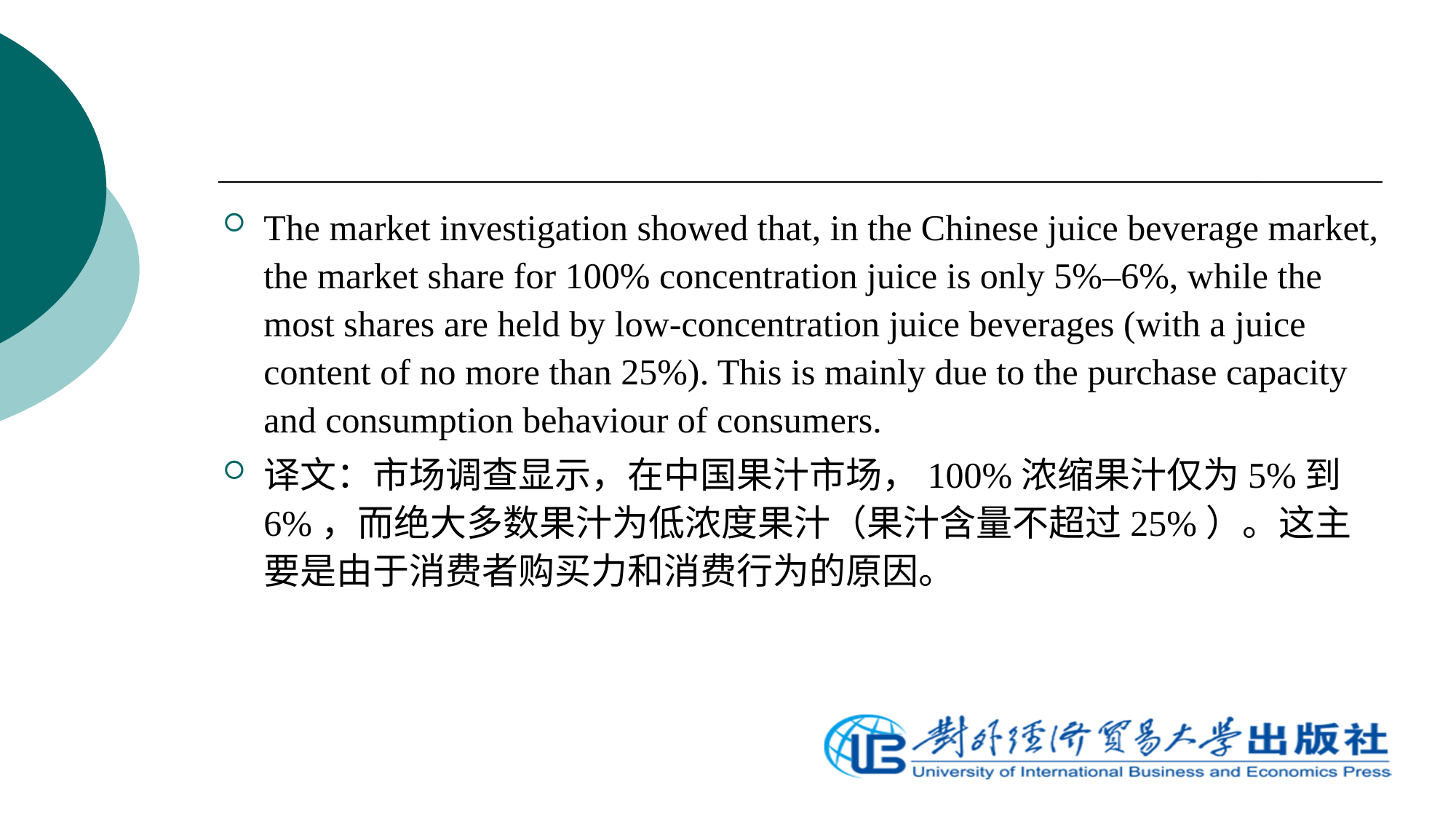

The market investigation showed that, in the Chinese juice beverage market, the market share for 100% concentration juice is only 5%–6%, while the most shares are held by low-concentration juice beverages (with a juice content of no more than 25%). This is mainly due to the purchase capacity and consumption behaviour of consumers.
译文：市场调查显示，在中国果汁市场，100%浓缩果汁仅为5%到6%，而绝大多数果汁为低浓度果汁（果汁含量不超过25%）。这主要是由于消费者购买力和消费行为的原因。